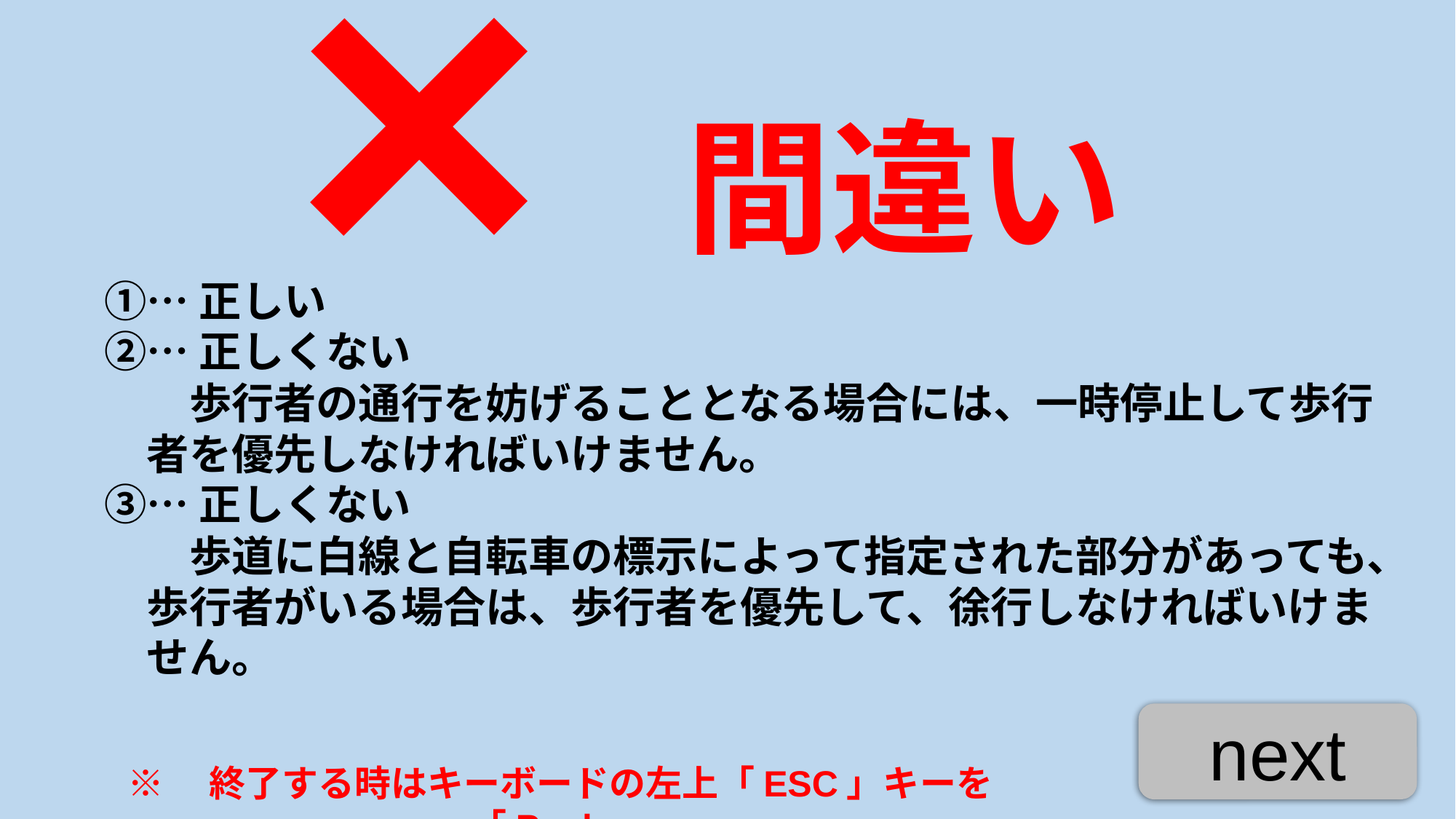

間違い
×
①…正しい
②…正しくない
　　歩行者の通行を妨げることとなる場合には、一時停止して歩行
　者を優先しなければいけません。
③…正しくない
　　歩道に白線と自転車の標示によって指定された部分があっても、
　歩行者がいる場合は、歩行者を優先して、徐行しなければいけま
　せん。
next
※　終了する時はキーボードの左上「ESC」キーを「Push」